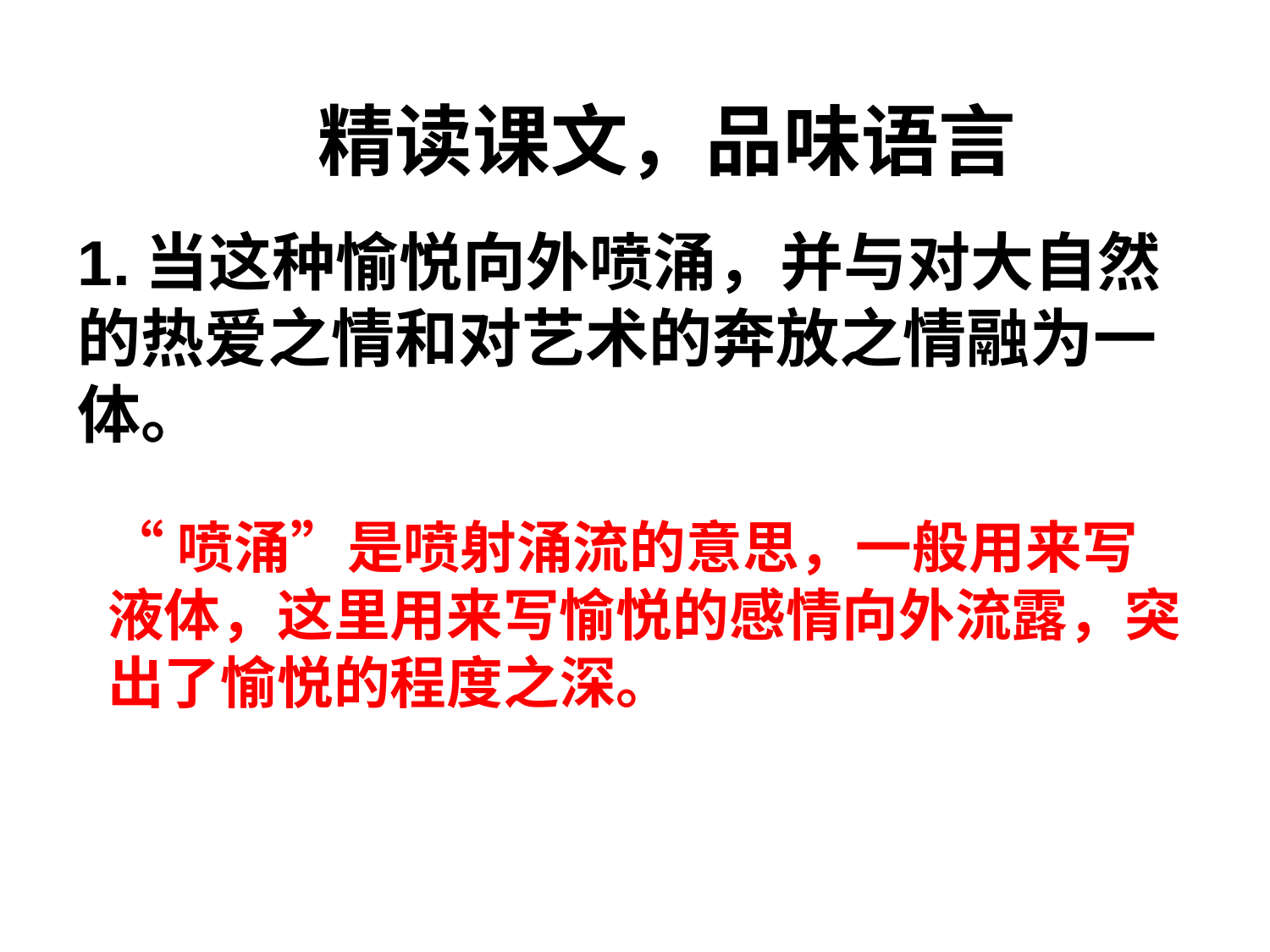

精读课文，品味语言
1.当这种愉悦向外喷涌，并与对大自然的热爱之情和对艺术的奔放之情融为一体。
“喷涌”是喷射涌流的意思，一般用来写液体，这里用来写愉悦的感情向外流露，突出了愉悦的程度之深。